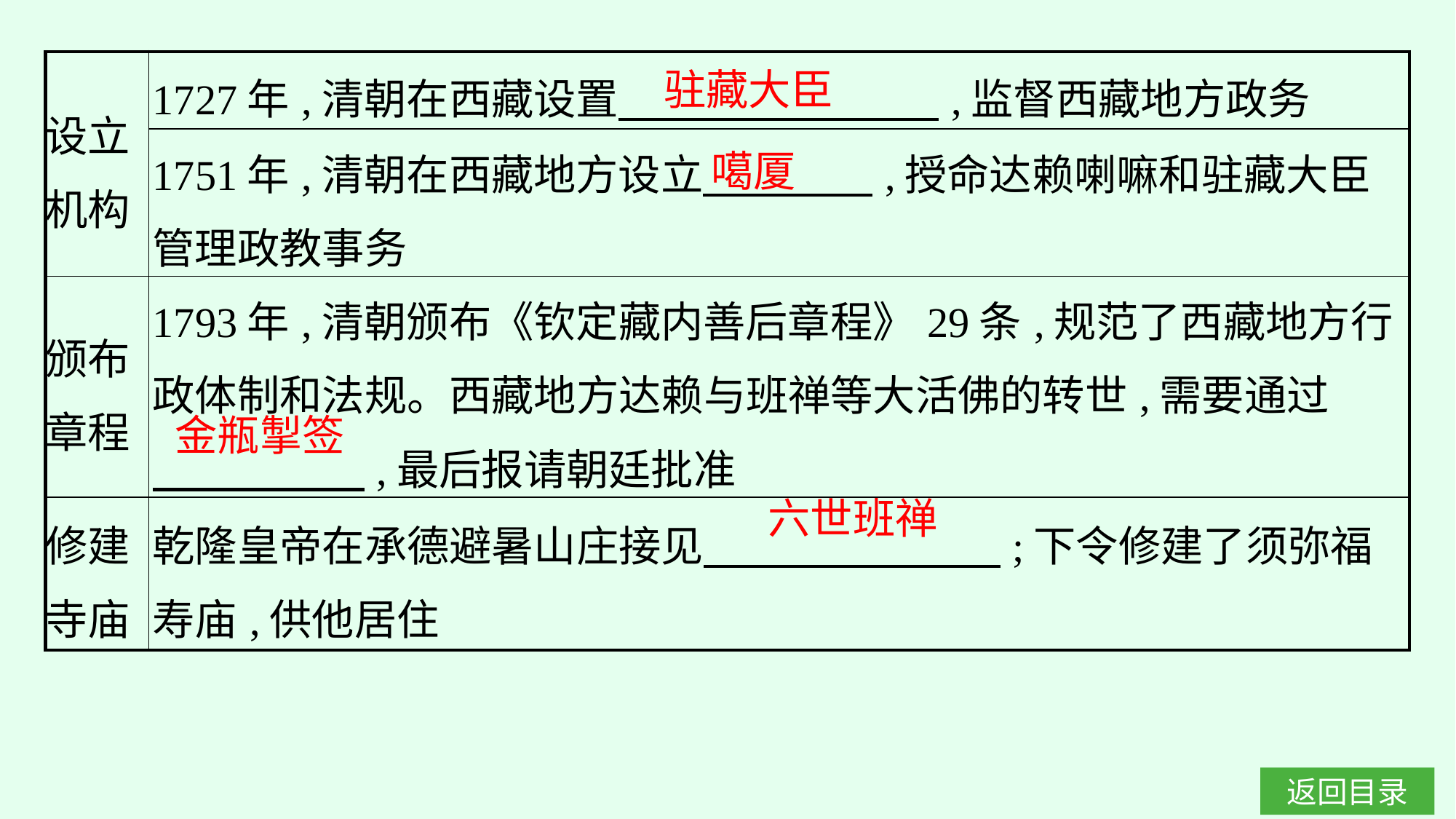

| 设立 机构 | 1727年,清朝在西藏设置　　　　　　 ,监督西藏地方政务 |
| --- | --- |
|  | 1751年,清朝在西藏地方设立　　　　,授命达赖喇嘛和驻藏大臣管理政教事务 |
| 颁布 章程 | 1793年,清朝颁布《钦定藏内善后章程》29条,规范了西藏地方行政体制和法规。西藏地方达赖与班禅等大活佛的转世,需要通过 　　　　　,最后报请朝廷批准 |
| 修建 寺庙 | 乾隆皇帝在承德避暑山庄接见　　　　　　　;下令修建了须弥福寿庙,供他居住 |
驻藏大臣
噶厦
金瓶掣签
六世班禅